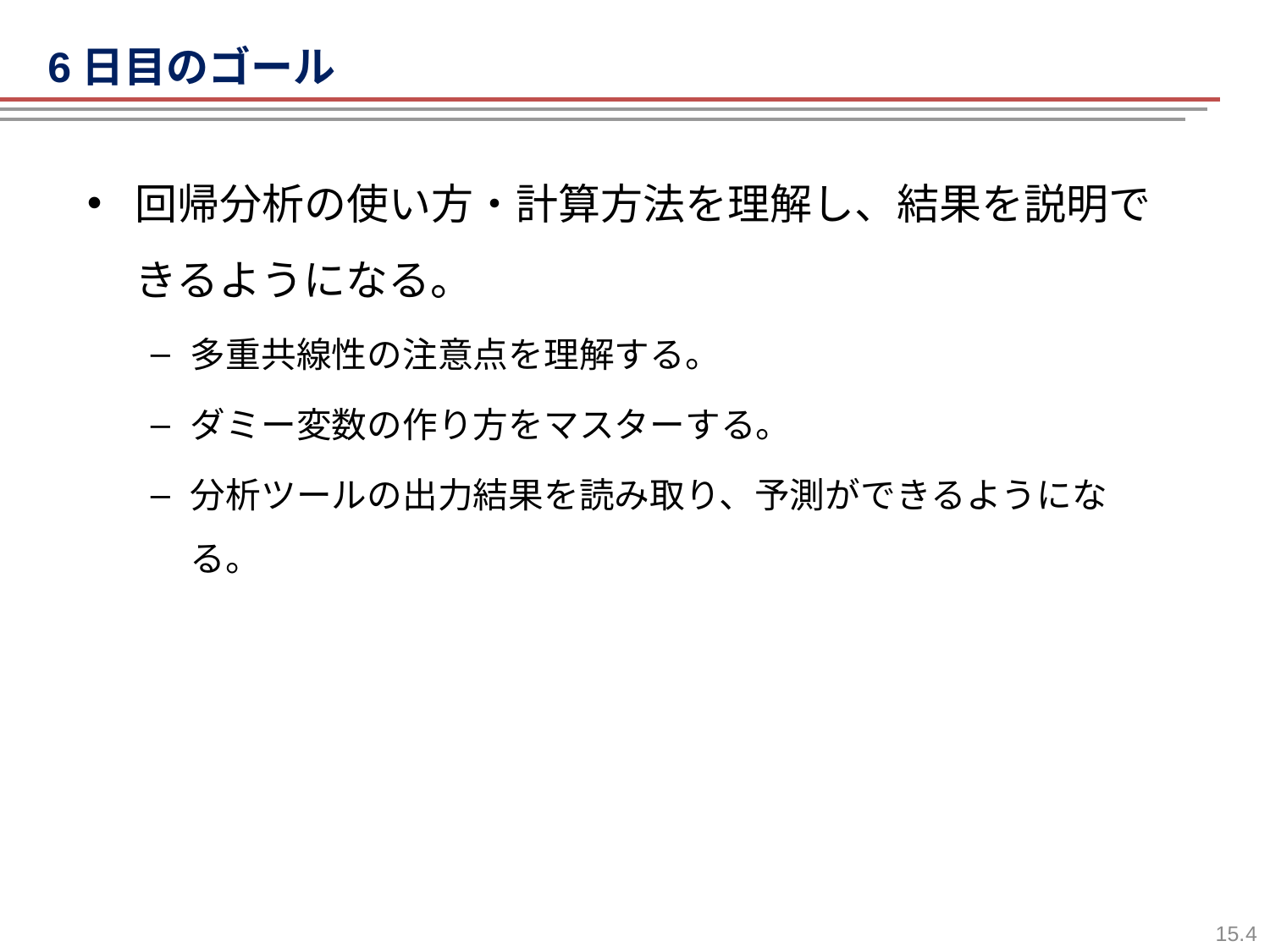

6日目のゴール
# 講義の目的

回帰分析の使い方・計算方法を理解し、結果を説明できるようになる。
多重共線性の注意点を理解する。
ダミー変数の作り方をマスターする。
分析ツールの出力結果を読み取り、予測ができるようになる。
4